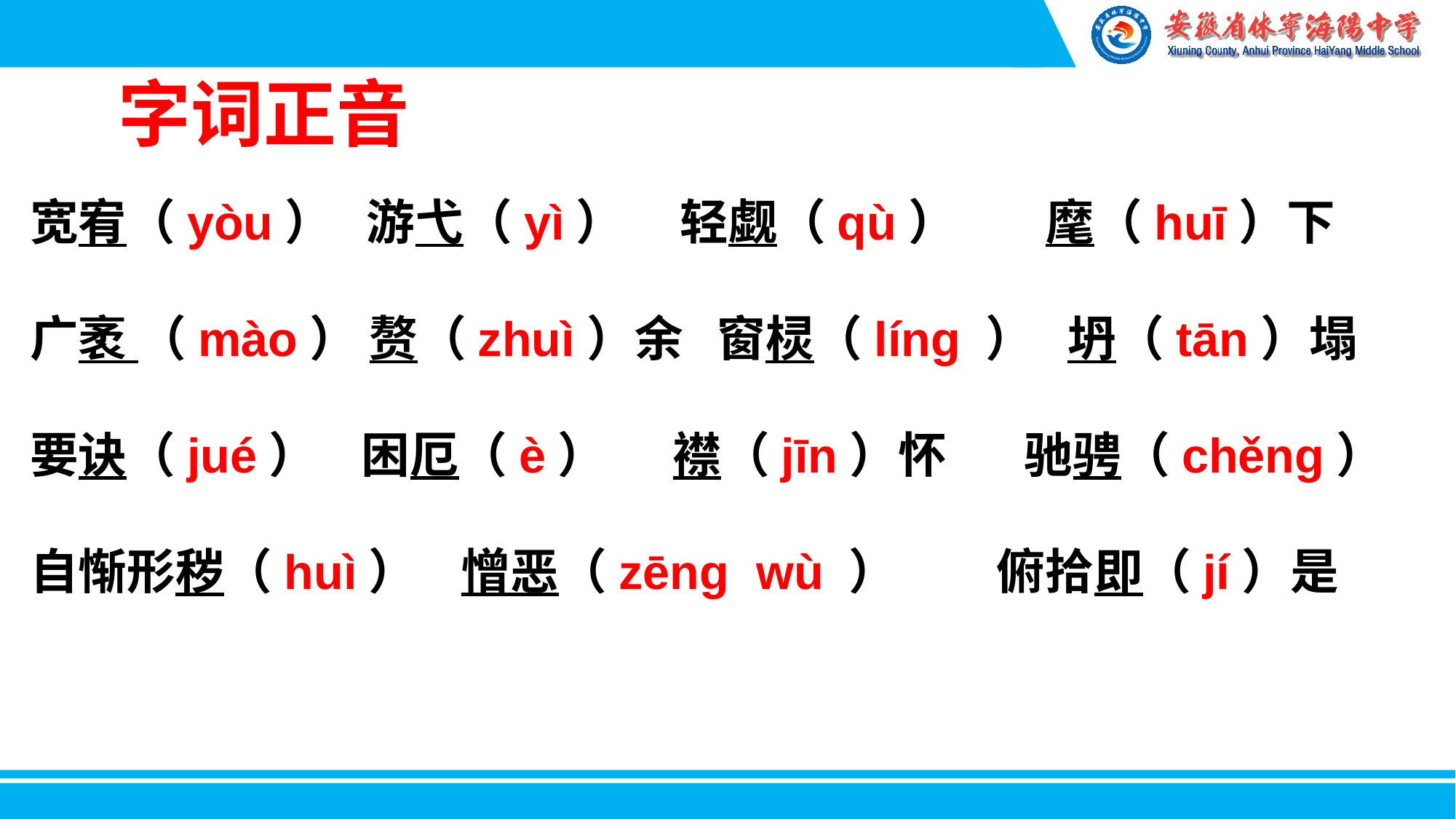

字词正音
宽宥（yòu）   游弋（yì）     轻觑（qù）        麾（huī）下

广袤 （mào） 赘（zhuì）余   窗棂（líng ）   坍（tān）塌

要诀（jué）    困厄（è）      襟（jīn）怀       驰骋（chěng）

自惭形秽（huì）    憎恶（zēng  wù ）         俯拾即（jí）是